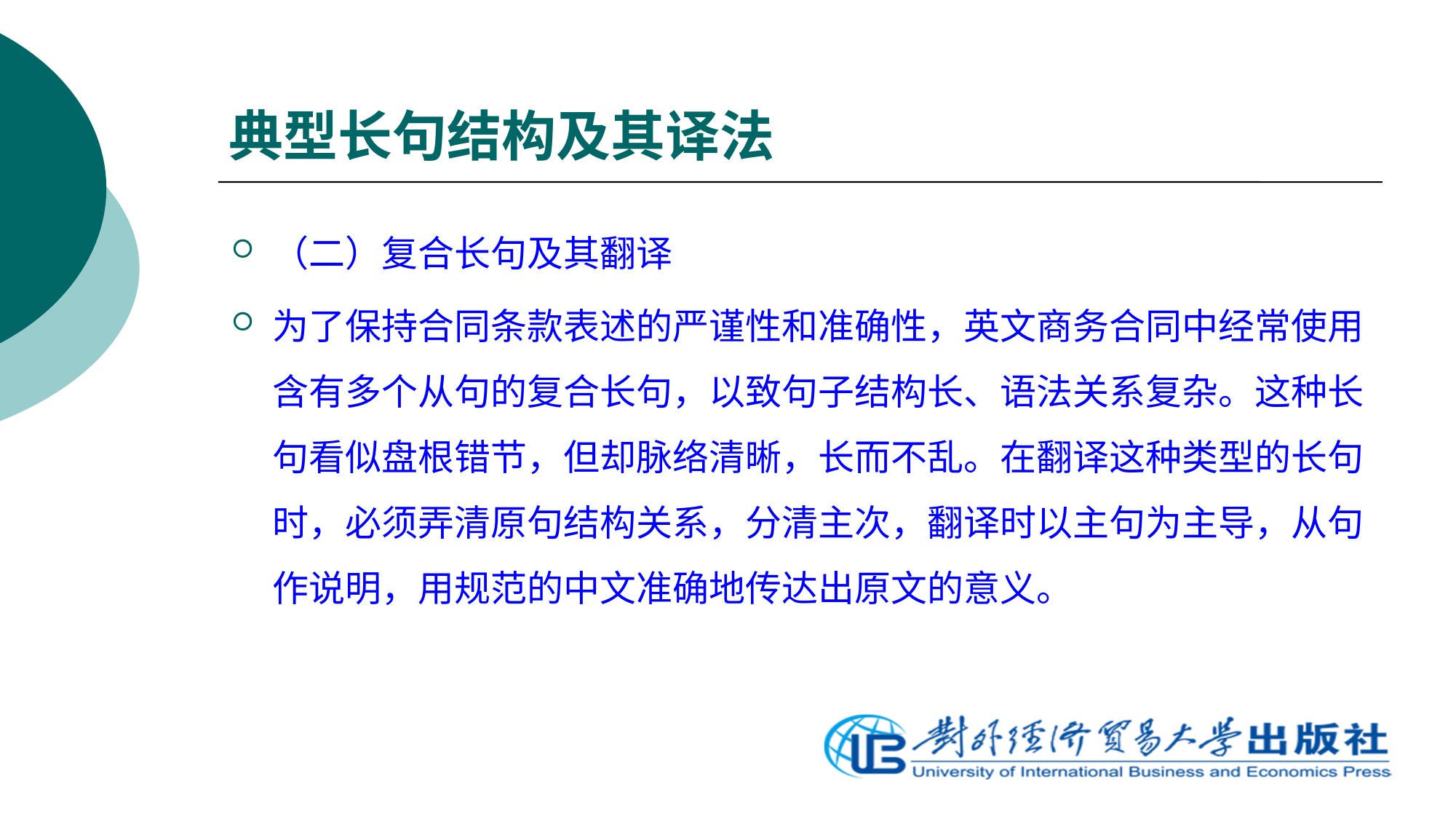

# 典型长句结构及其译法
（二）复合长句及其翻译
为了保持合同条款表述的严谨性和准确性，英文商务合同中经常使用含有多个从句的复合长句，以致句子结构长、语法关系复杂。这种长句看似盘根错节，但却脉络清晰，长而不乱。在翻译这种类型的长句时，必须弄清原句结构关系，分清主次，翻译时以主句为主导，从句作说明，用规范的中文准确地传达出原文的意义。